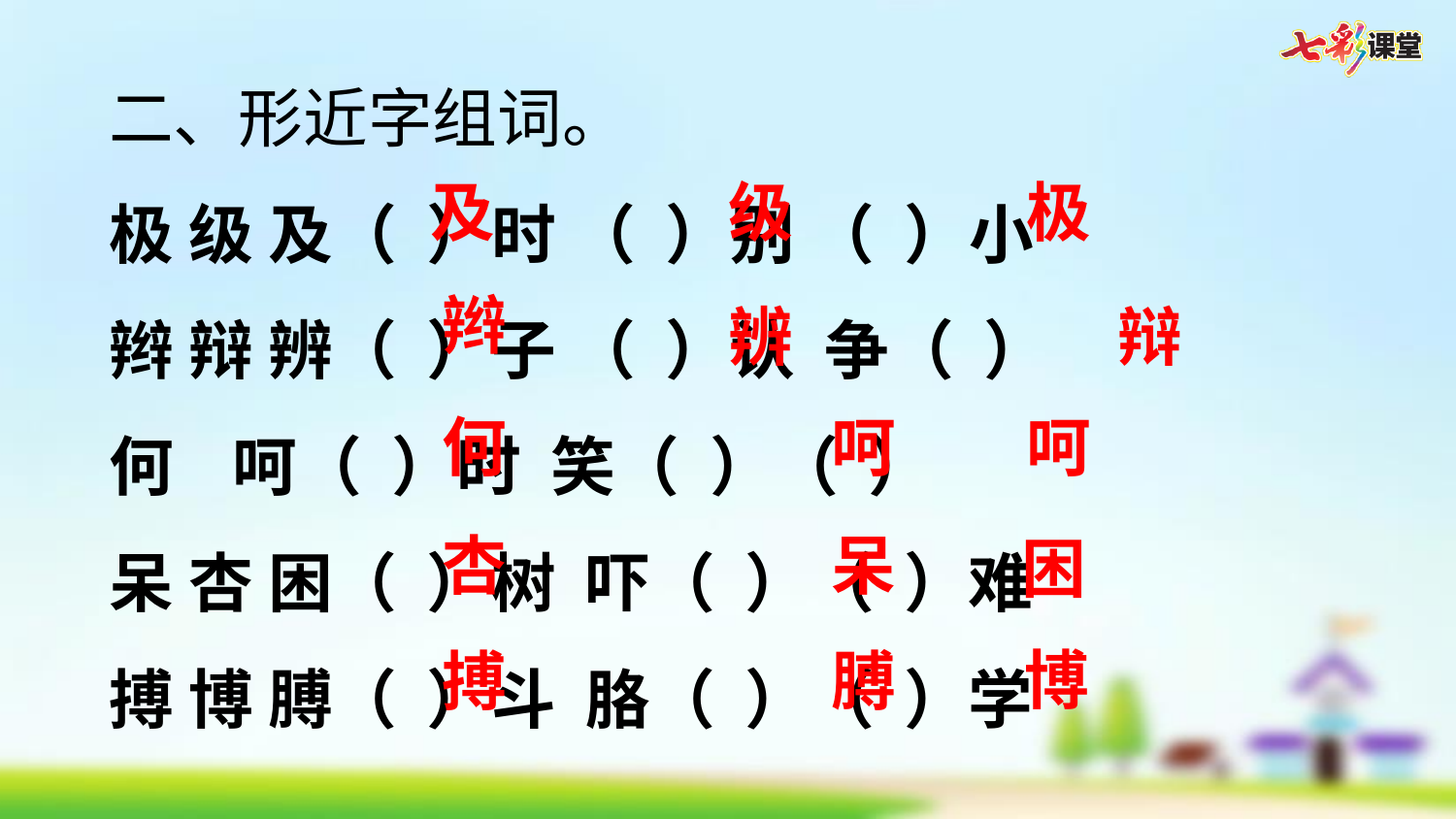

二、形近字组词。
极 级 及（  ）时 （  ）别 （  ）小
辫 辩 辨（  ）子 （  ）认  争（  ）
何    呵（  ）时  笑（  ）（  ）
呆 杏 困（  ）树  吓（  ）（  ）难
搏 博 膊（  ）斗  胳（  ）（  ）学
及
级
极
辫
辨
辩
何
呵
呵
杏
呆
困
博
搏
膊